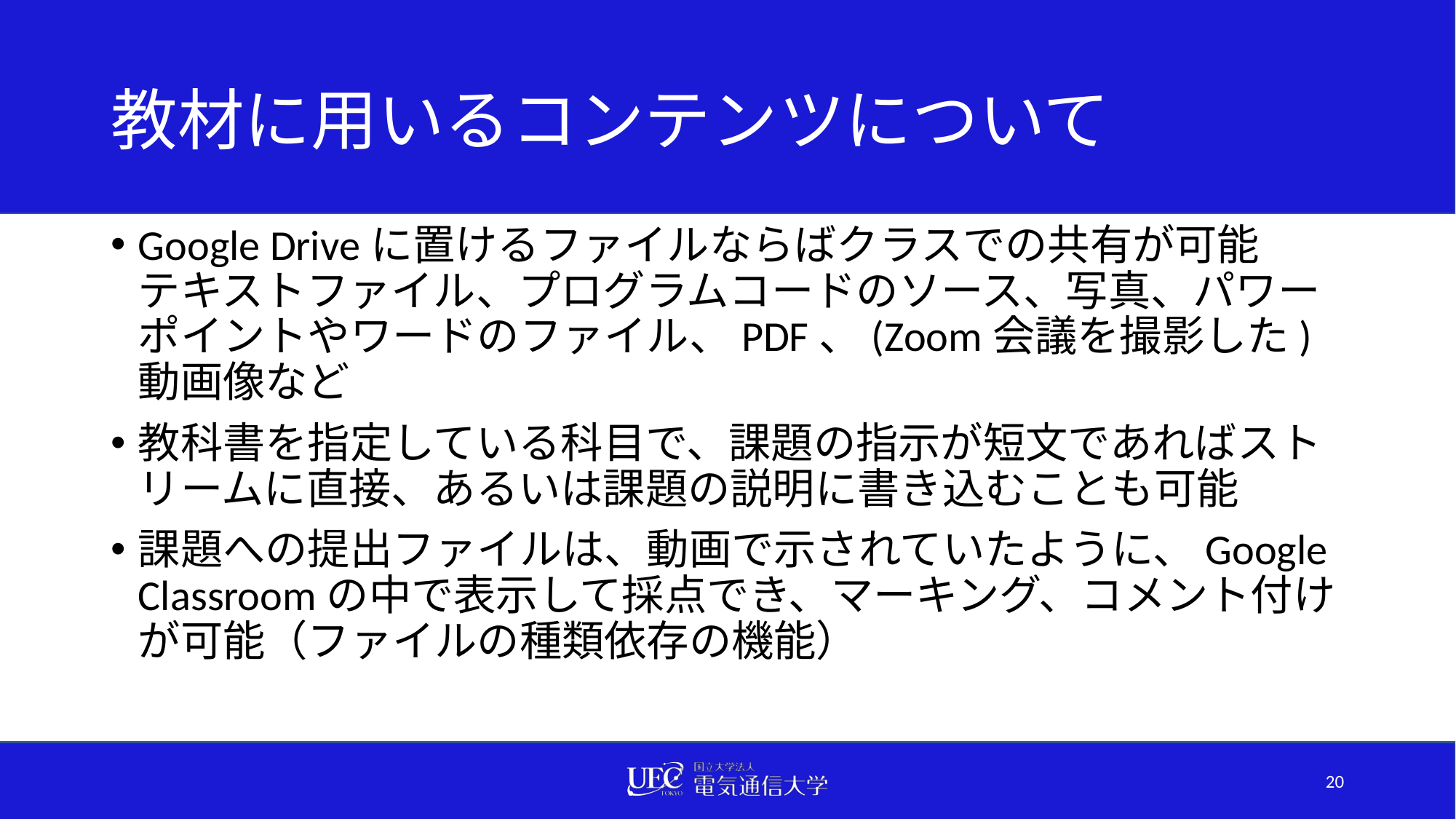

# 教材に用いるコンテンツについて
Google Driveに置けるファイルならばクラスでの共有が可能
テキストファイル、プログラムコードのソース、写真、パワーポイントやワードのファイル、PDF、(Zoom会議を撮影した)動画像など
教科書を指定している科目で、課題の指示が短文であればストリームに直接、あるいは課題の説明に書き込むことも可能
課題への提出ファイルは、動画で示されていたように、Google Classroomの中で表示して採点でき、マーキング、コメント付けが可能（ファイルの種類依存の機能）
20